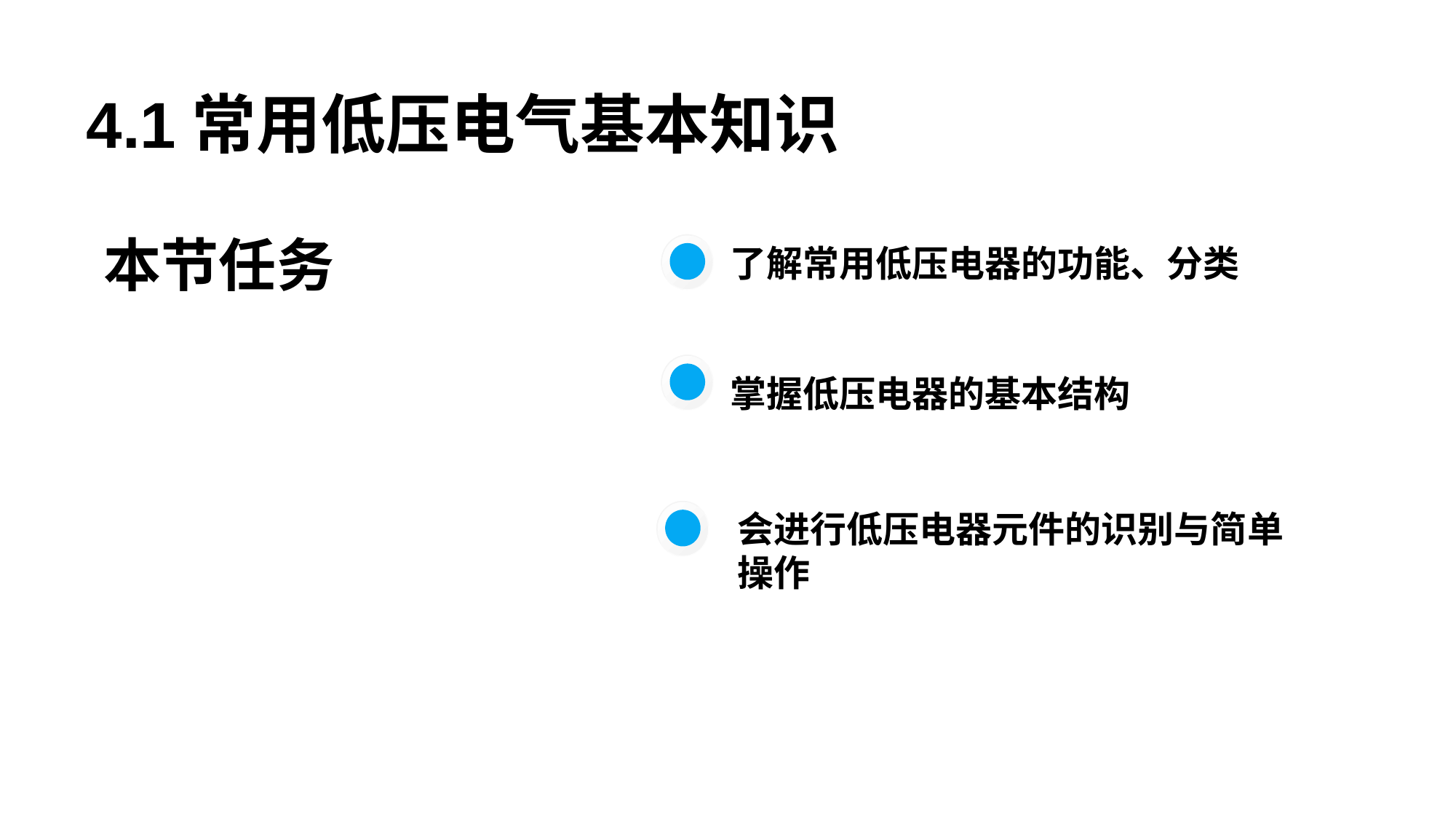

4.1常用低压电气基本知识
本节任务

了解常用低压电器的功能、分类

掌握低压电器的基本结构

会进行低压电器元件的识别与简单操作